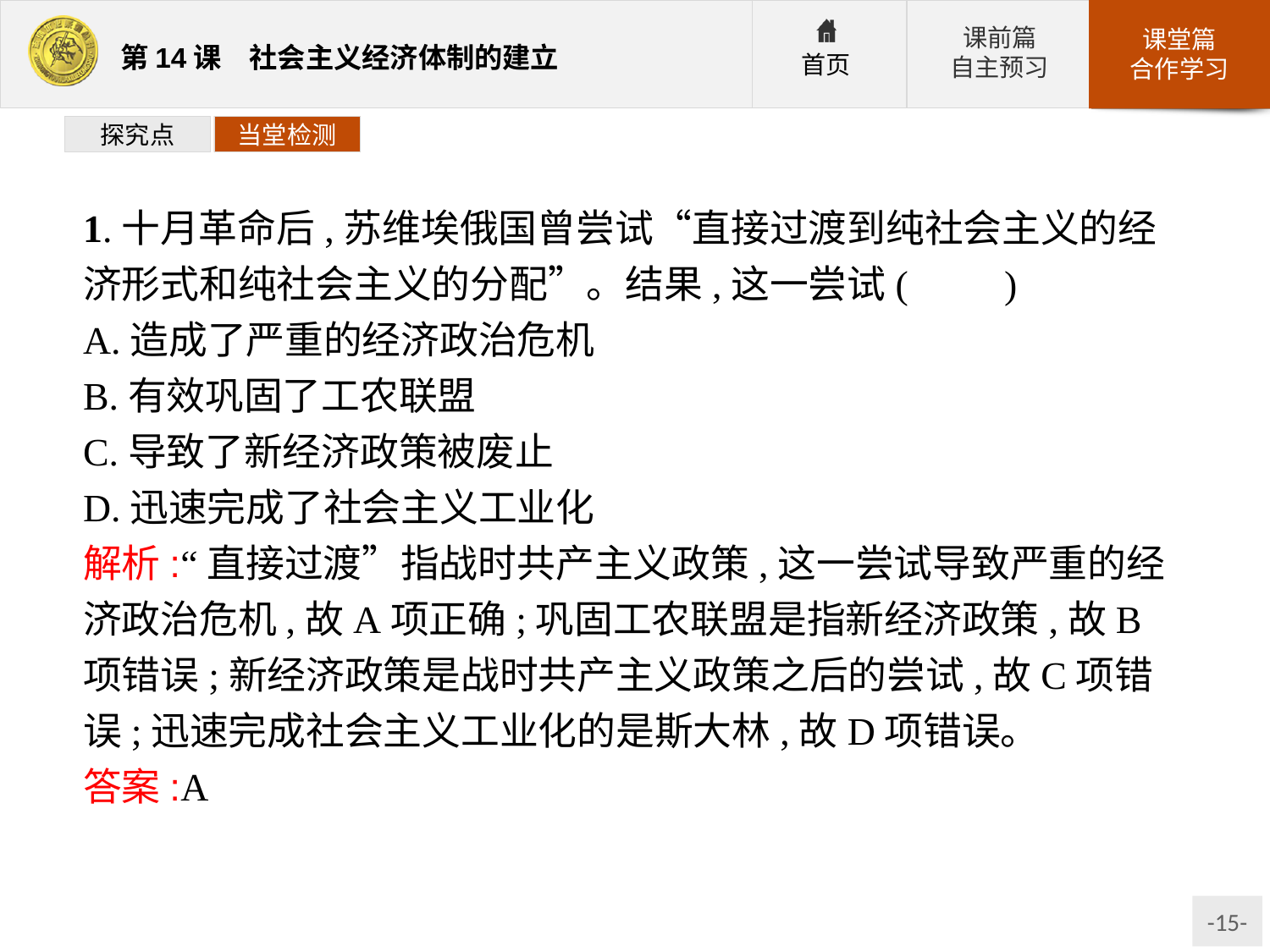

探究点
当堂检测
1.十月革命后,苏维埃俄国曾尝试“直接过渡到纯社会主义的经济形式和纯社会主义的分配”。结果,这一尝试(　　)
A.造成了严重的经济政治危机
B.有效巩固了工农联盟
C.导致了新经济政策被废止
D.迅速完成了社会主义工业化
解析:“直接过渡”指战时共产主义政策,这一尝试导致严重的经济政治危机,故A项正确;巩固工农联盟是指新经济政策,故B项错误;新经济政策是战时共产主义政策之后的尝试,故C项错误;迅速完成社会主义工业化的是斯大林,故D项错误。
答案:A